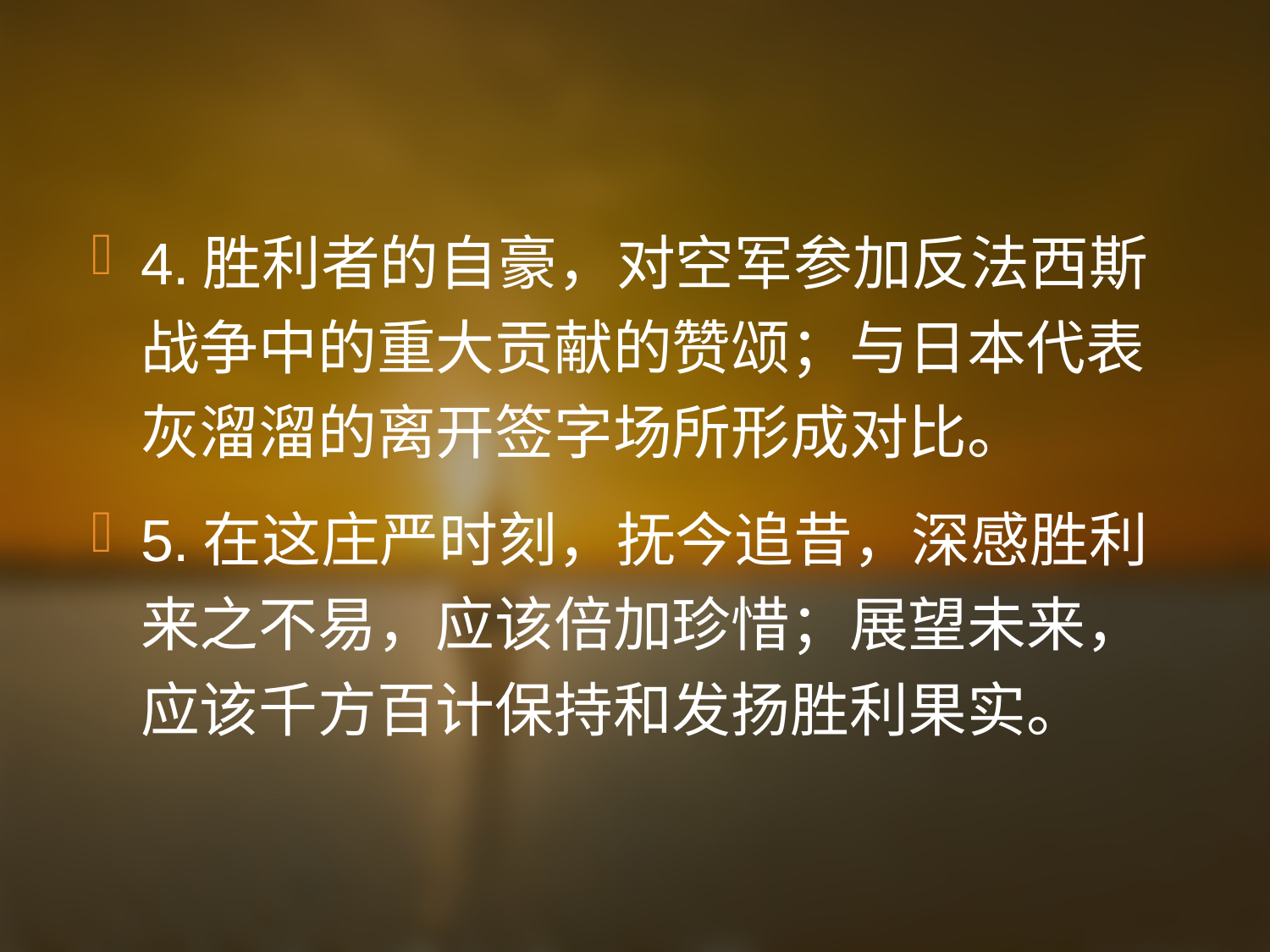

4.胜利者的自豪，对空军参加反法西斯战争中的重大贡献的赞颂；与日本代表灰溜溜的离开签字场所形成对比。
5.在这庄严时刻，抚今追昔，深感胜利来之不易，应该倍加珍惜；展望未来，应该千方百计保持和发扬胜利果实。